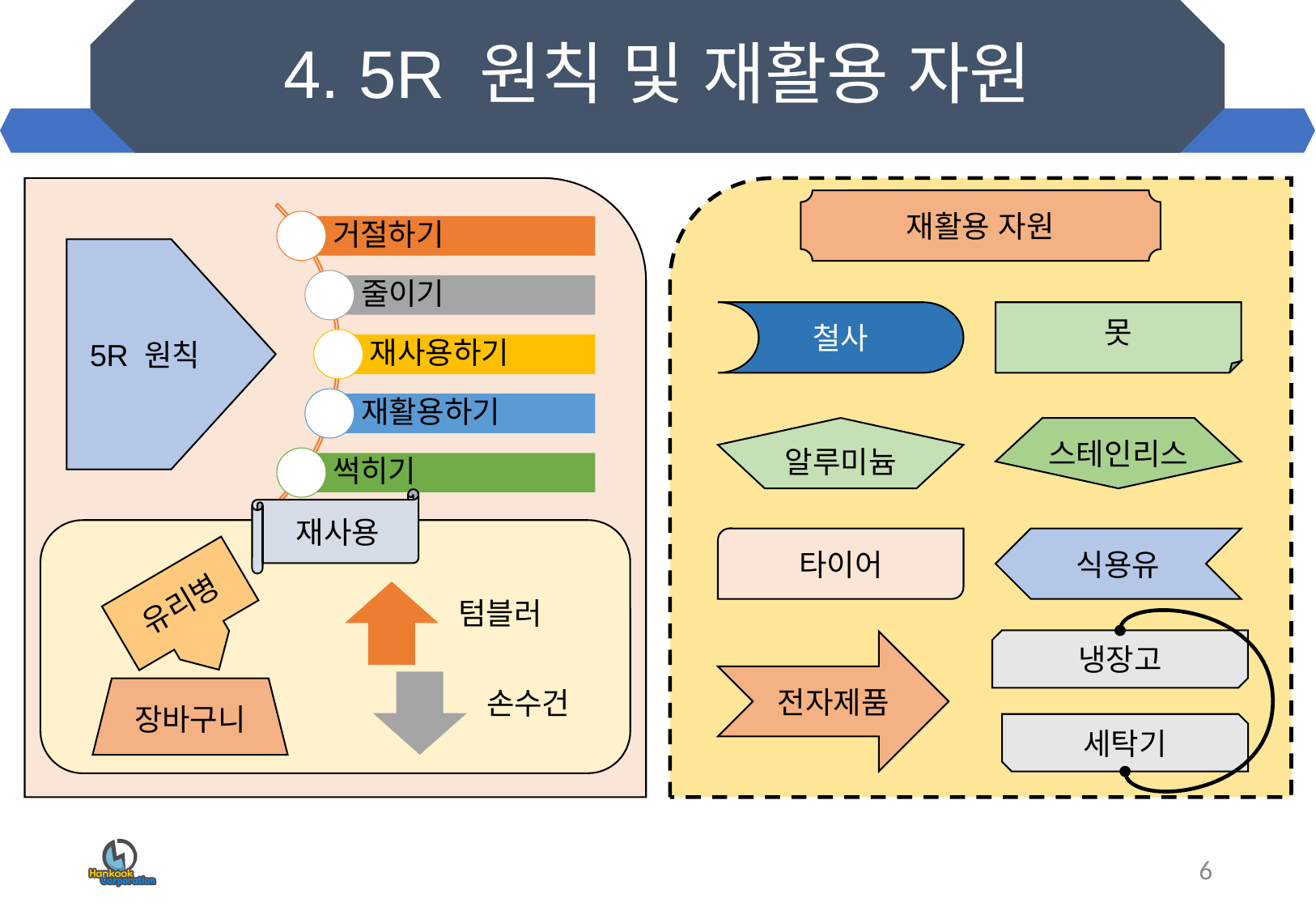

# 4. 5R 원칙 및 재활용 자원

재활용 자원
거절하기
줄이기
재사용하기
재활용하기
썩히기
5R 원칙
철사
못
알루미늄

스테인리스
재사용

타이어
식용유
유리병
텀블러
손수건
냉장고
전자제품
장바구니
세탁기
6